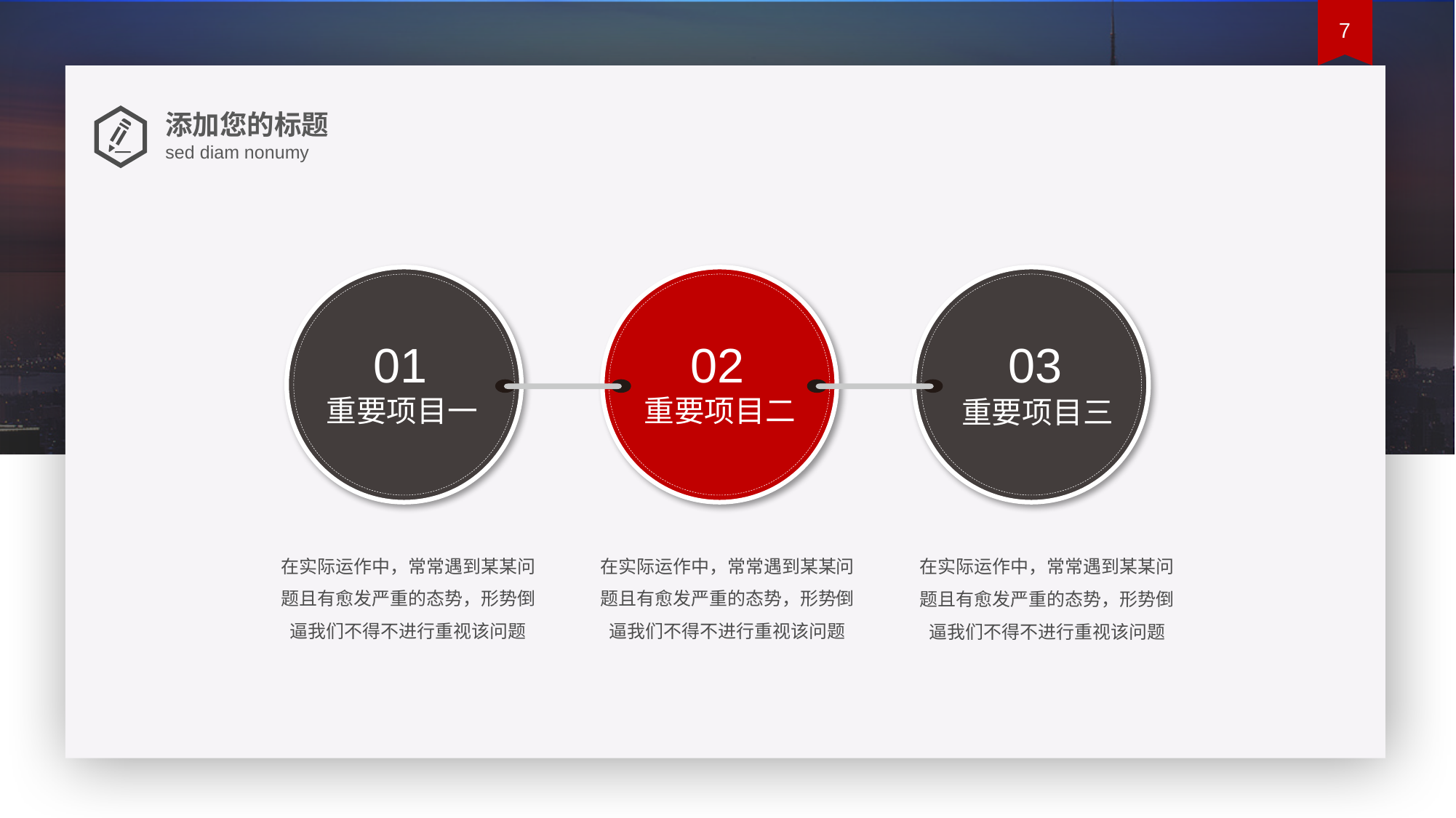

添加您的标题
sed diam nonumy

01
02
03

重要项目一
重要项目二
重要项目三
在实际运作中，常常遇到某某问题且有愈发严重的态势，形势倒逼我们不得不进行重视该问题
在实际运作中，常常遇到某某问题且有愈发严重的态势，形势倒逼我们不得不进行重视该问题
在实际运作中，常常遇到某某问题且有愈发严重的态势，形势倒逼我们不得不进行重视该问题